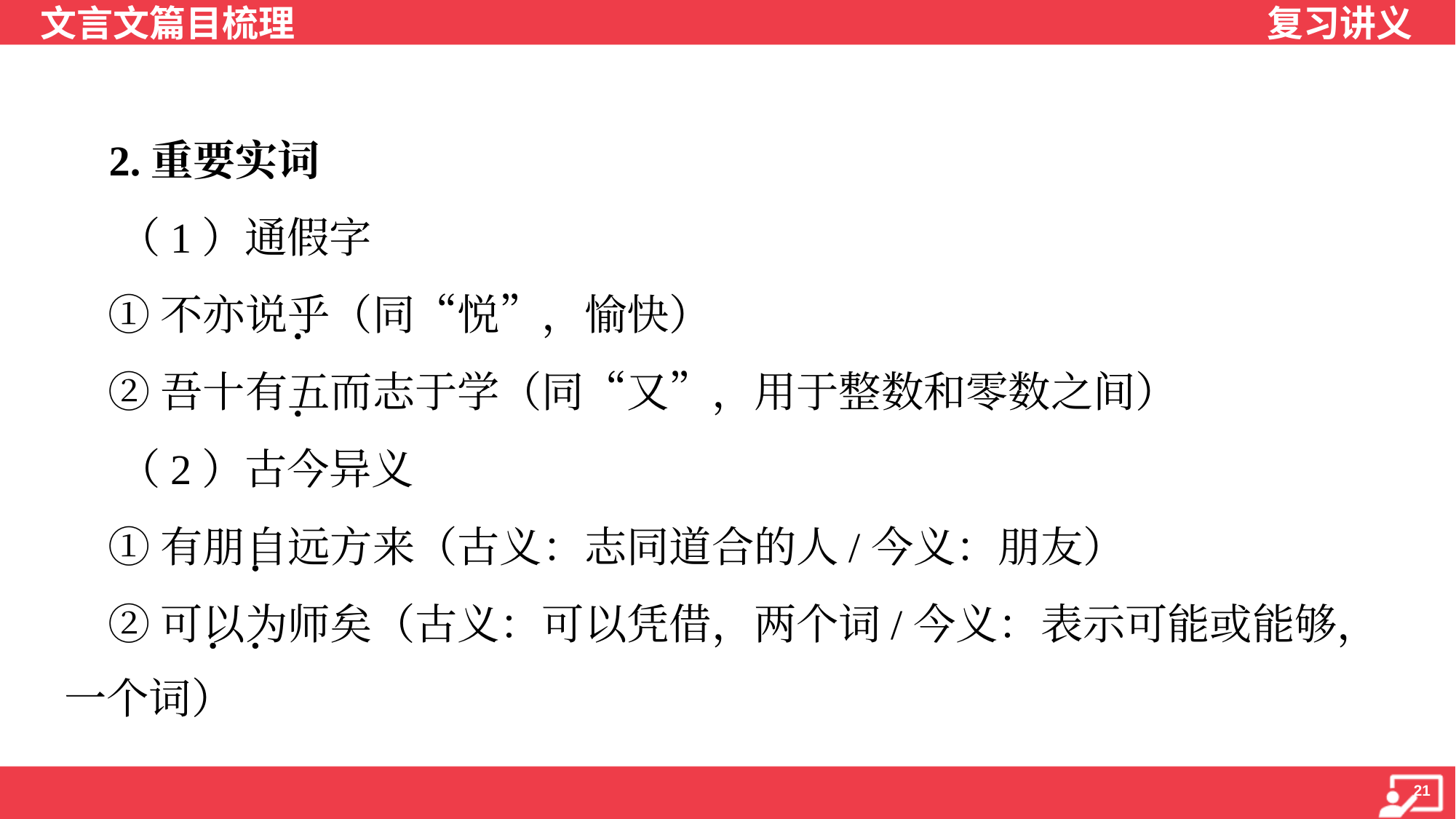

2.重要实词
    （1）通假字
    ①不亦说乎（同“悦”，愉快）
    ②吾十有五而志于学（同“又”，用于整数和零数之间）
    （2）古今异义
    ①有朋自远方来（古义：志同道合的人/今义：朋友）
    ②可以为师矣（古义：可以凭借，两个词/今义：表示可能或能够，
一个词）